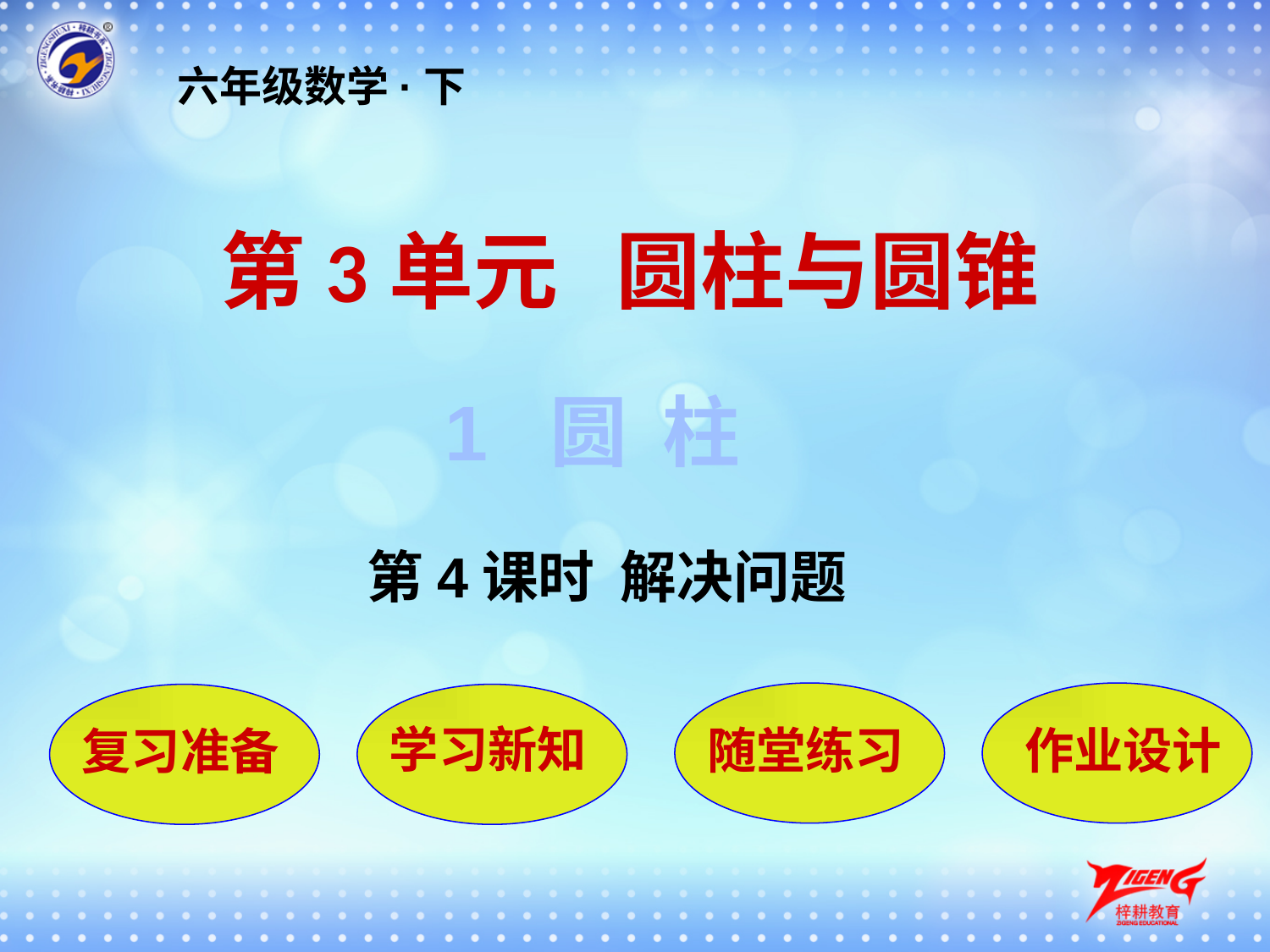

六年级数学·下
第3单元   圆柱与圆锥
1  圆  柱
第4课时  解决问题

随堂练习

作业设计

复习准备

学习新知